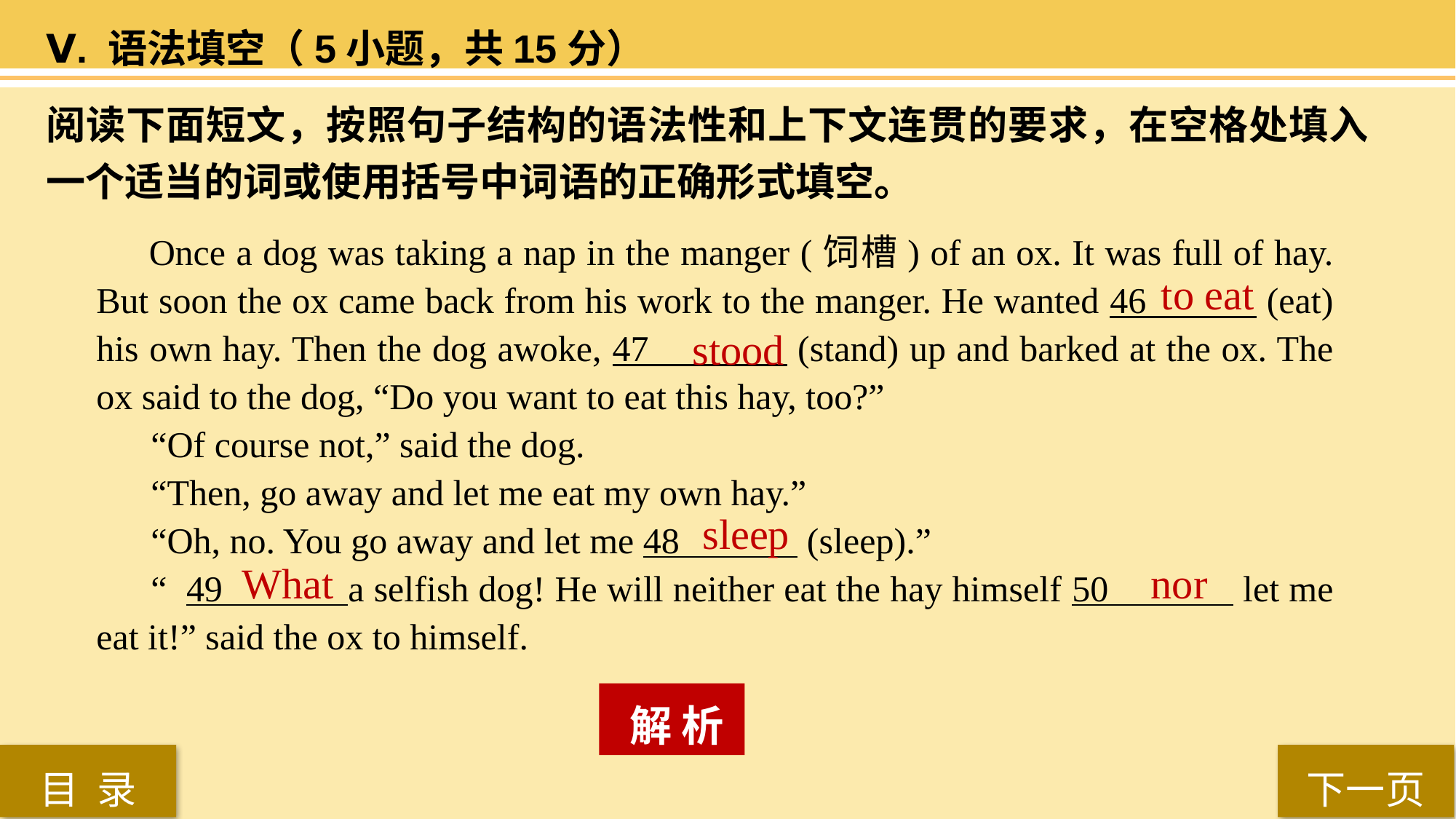

Ⅴ. 语法填空（5小题，共15分）
阅读下面短文，按照句子结构的语法性和上下文连贯的要求，在空格处填入一个适当的词或使用括号中词语的正确形式填空。
     Once a dog was taking a nap in the manger (饲槽) of an ox. It was full of hay. But soon the ox came back from his work to the manger. He wanted 46            (eat) his own hay. Then the dog awoke, 47              (stand) up and barked at the ox. The ox said to the dog, “Do you want to eat this hay, too?”
“Of course not,” said the dog.
“Then, go away and let me eat my own hay.”
“Oh, no. You go away and let me 48              (sleep).”
“  49             a selfish dog! He will neither eat the hay himself 50              let me eat it!” said the ox to himself.
 to eat
stood
sleep
What
nor
 解 析